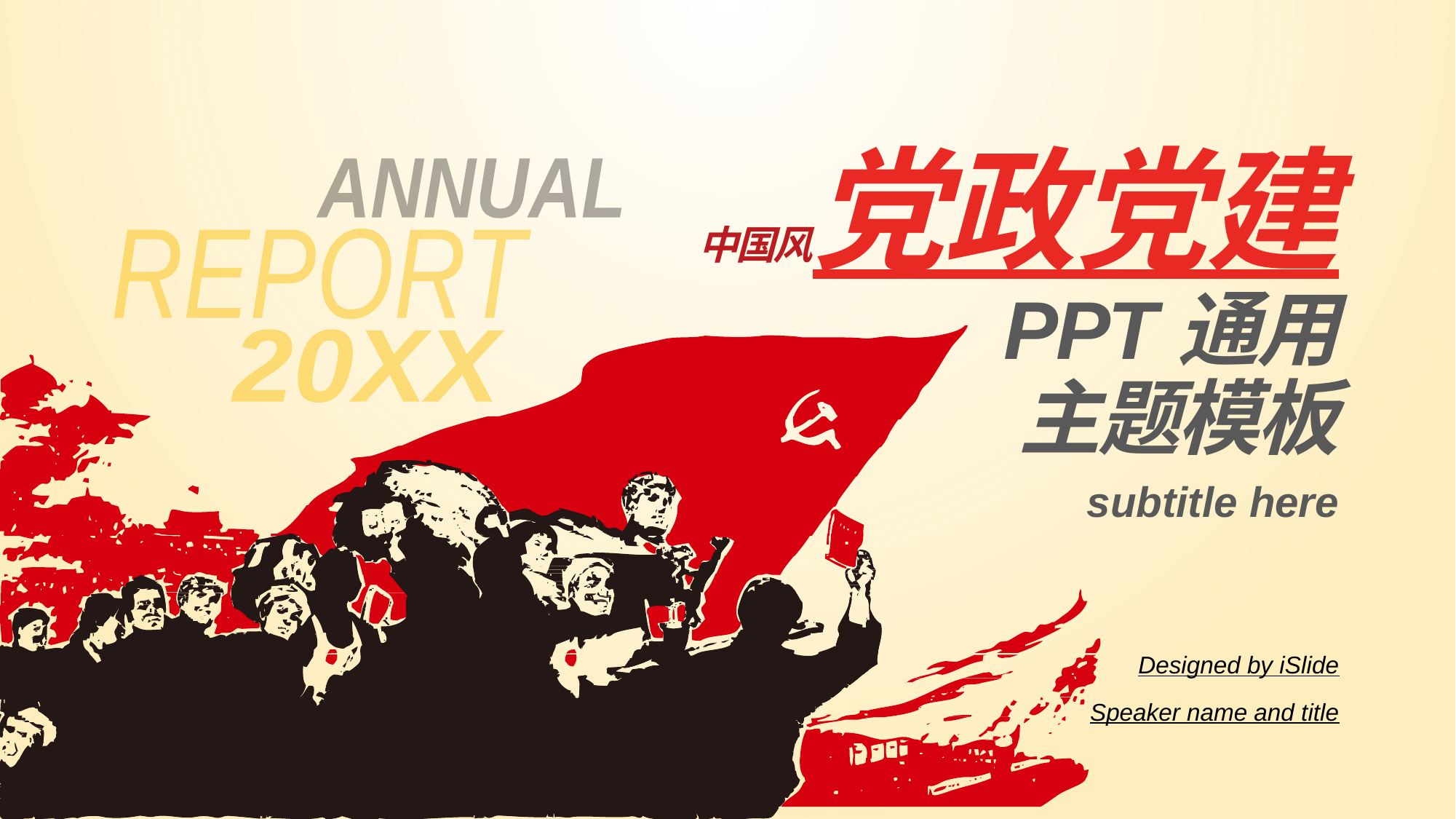

# 中国风党政党建 PPT通用 主题模板
ANNUAL
REPORT
20XX
subtitle here
Designed by iSlide
Speaker name and title